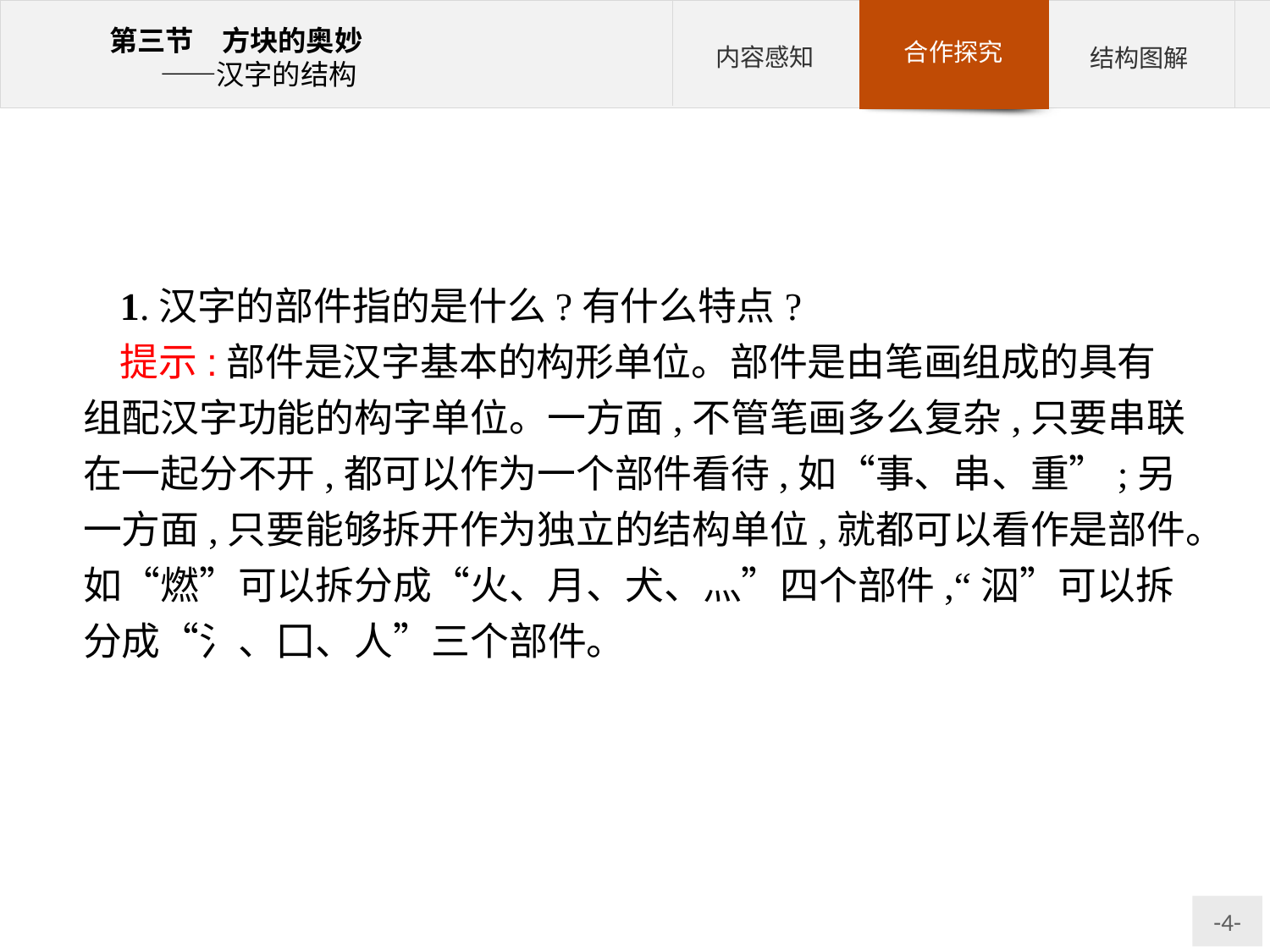

1.汉字的部件指的是什么?有什么特点?
提示:部件是汉字基本的构形单位。部件是由笔画组成的具有组配汉字功能的构字单位。一方面,不管笔画多么复杂,只要串联在一起分不开,都可以作为一个部件看待,如“事、串、重”;另一方面,只要能够拆开作为独立的结构单位,就都可以看作是部件。如“燃”可以拆分成“火、月、犬、灬”四个部件,“泅”可以拆分成“氵、囗、人”三个部件。